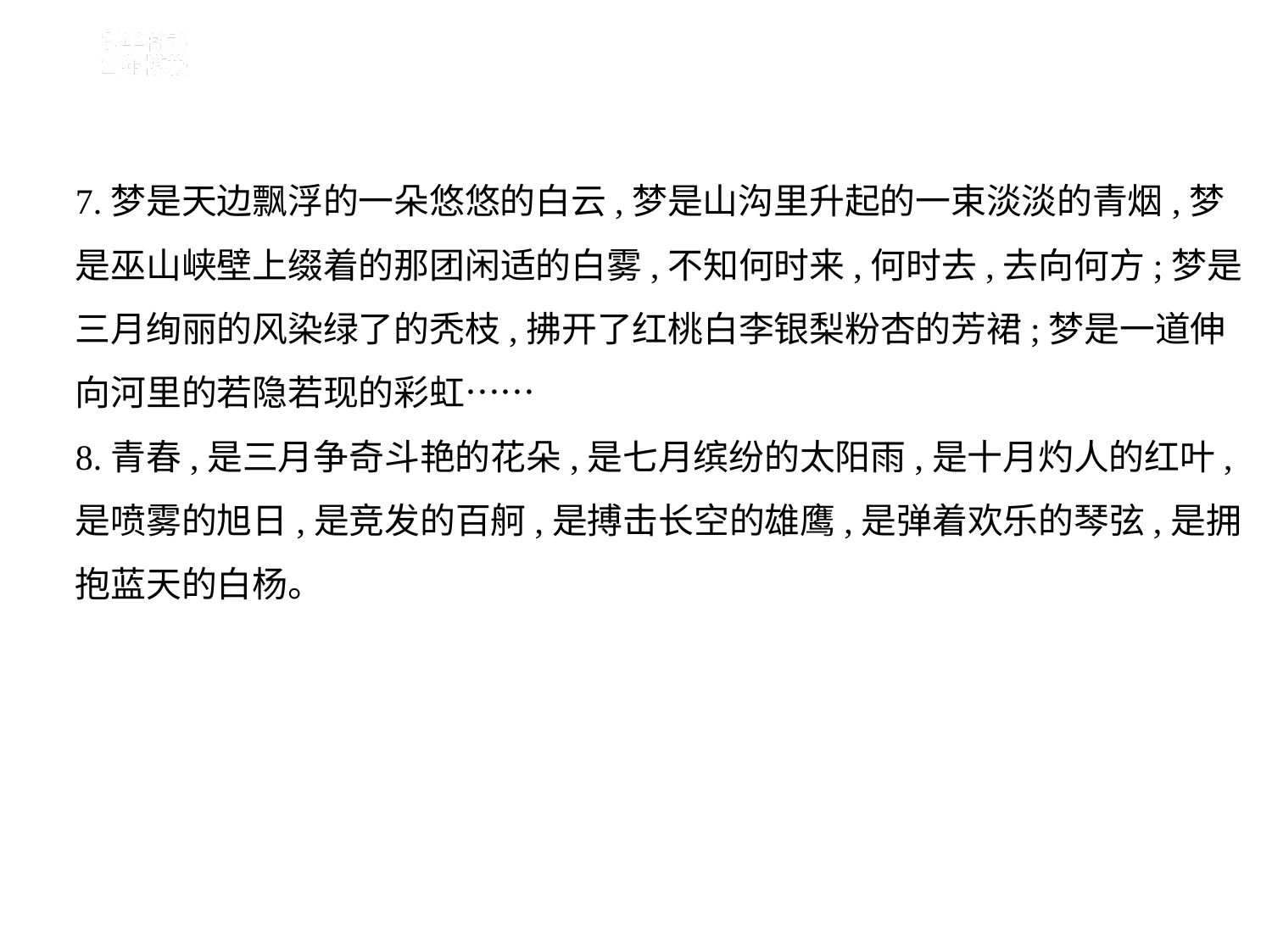

7.梦是天边飘浮的一朵悠悠的白云,梦是山沟里升起的一束淡淡的青烟,梦
是巫山峡壁上缀着的那团闲适的白雾,不知何时来,何时去,去向何方;梦是
三月绚丽的风染绿了的秃枝,拂开了红桃白李银梨粉杏的芳裙;梦是一道伸
向河里的若隐若现的彩虹……
8.青春,是三月争奇斗艳的花朵,是七月缤纷的太阳雨,是十月灼人的红叶,
是喷雾的旭日,是竞发的百舸,是搏击长空的雄鹰,是弹着欢乐的琴弦,是拥
抱蓝天的白杨。